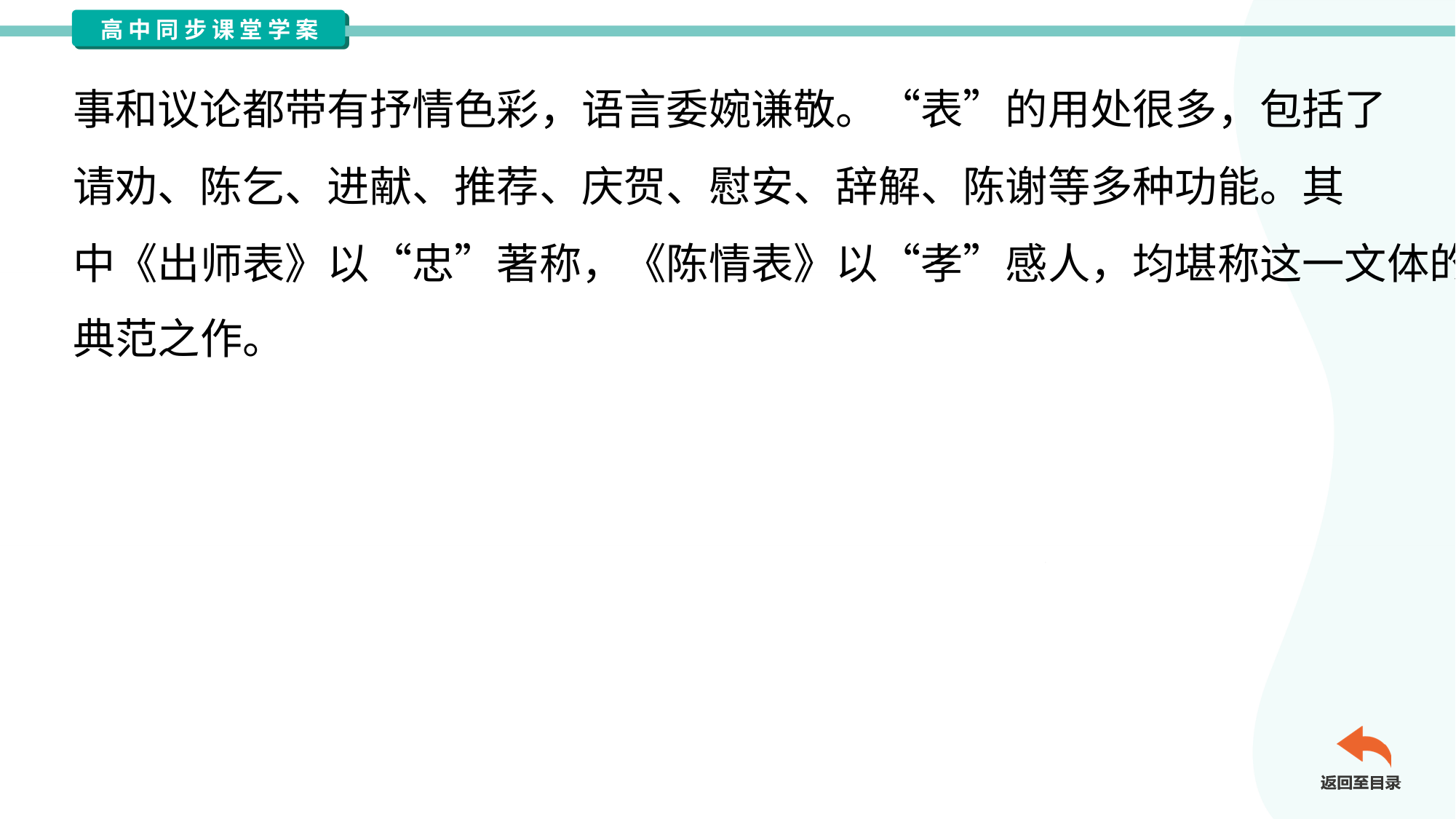

事和议论都带有抒情色彩，语言委婉谦敬。“表”的用处很多，包括了
请劝、陈乞、进献、推荐、庆贺、慰安、辞解、陈谢等多种功能。其
中《出师表》以“忠”著称，《陈情表》以“孝”感人，均堪称这一文体的
典范之作。#1.1